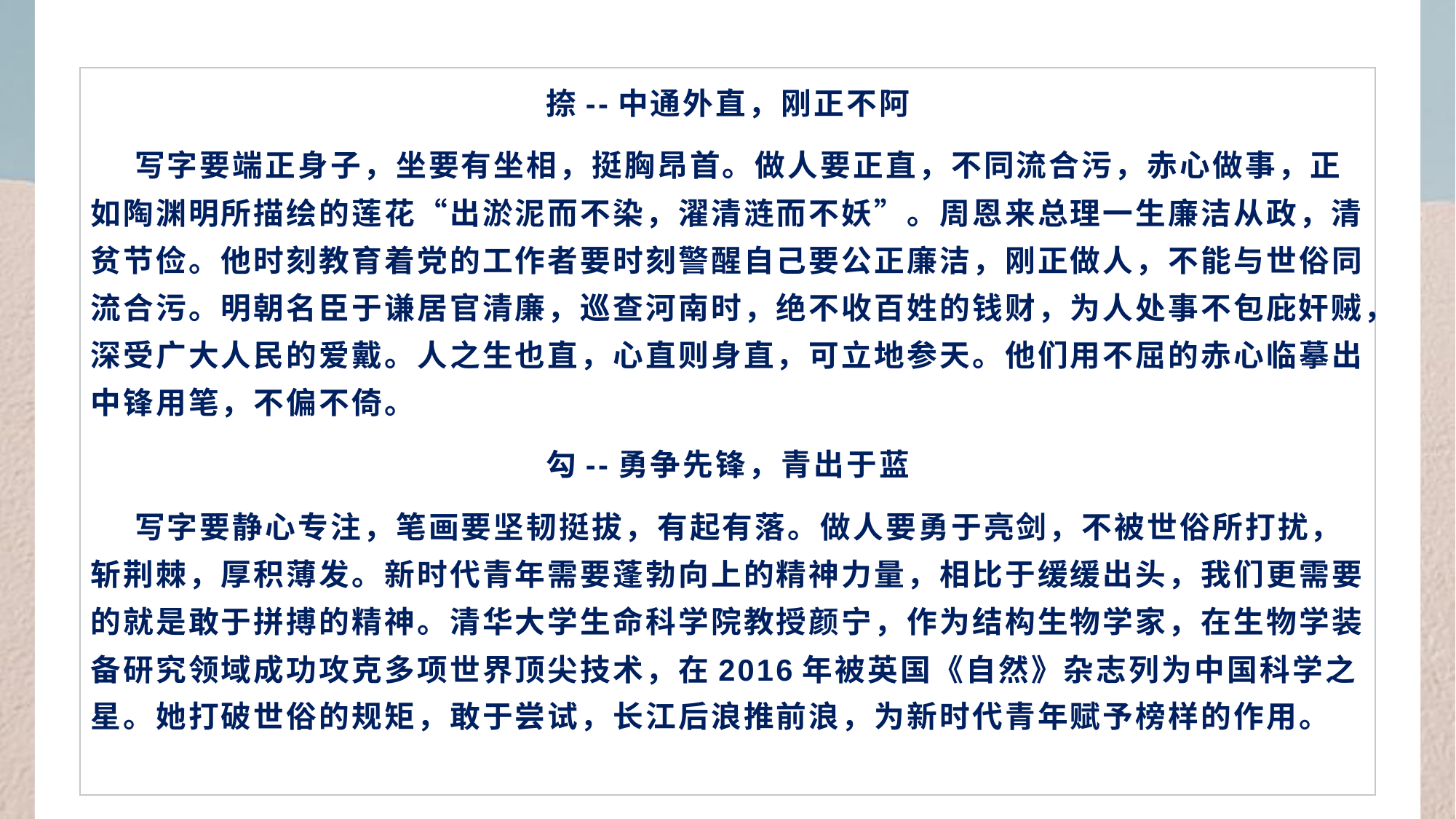

捺--中通外直，刚正不阿
    写字要端正身子，坐要有坐相，挺胸昂首。做人要正直，不同流合污，赤心做事，正如陶渊明所描绘的莲花“出淤泥而不染，濯清涟而不妖”。周恩来总理一生廉洁从政，清贫节俭。他时刻教育着党的工作者要时刻警醒自己要公正廉洁，刚正做人，不能与世俗同流合污。明朝名臣于谦居官清廉，巡查河南时，绝不收百姓的钱财，为人处事不包庇奸贼，深受广大人民的爱戴。人之生也直，心直则身直，可立地参天。他们用不屈的赤心临摹出中锋用笔，不偏不倚。
勾--勇争先锋，青出于蓝
    写字要静心专注，笔画要坚韧挺拔，有起有落。做人要勇于亮剑，不被世俗所打扰，斩荆棘，厚积薄发。新时代青年需要蓬勃向上的精神力量，相比于缓缓出头，我们更需要的就是敢于拼搏的精神。清华大学生命科学院教授颜宁，作为结构生物学家，在生物学装备研究领域成功攻克多项世界顶尖技术，在2016年被英国《自然》杂志列为中国科学之星。她打破世俗的规矩，敢于尝试，长江后浪推前浪，为新时代青年赋予榜样的作用。